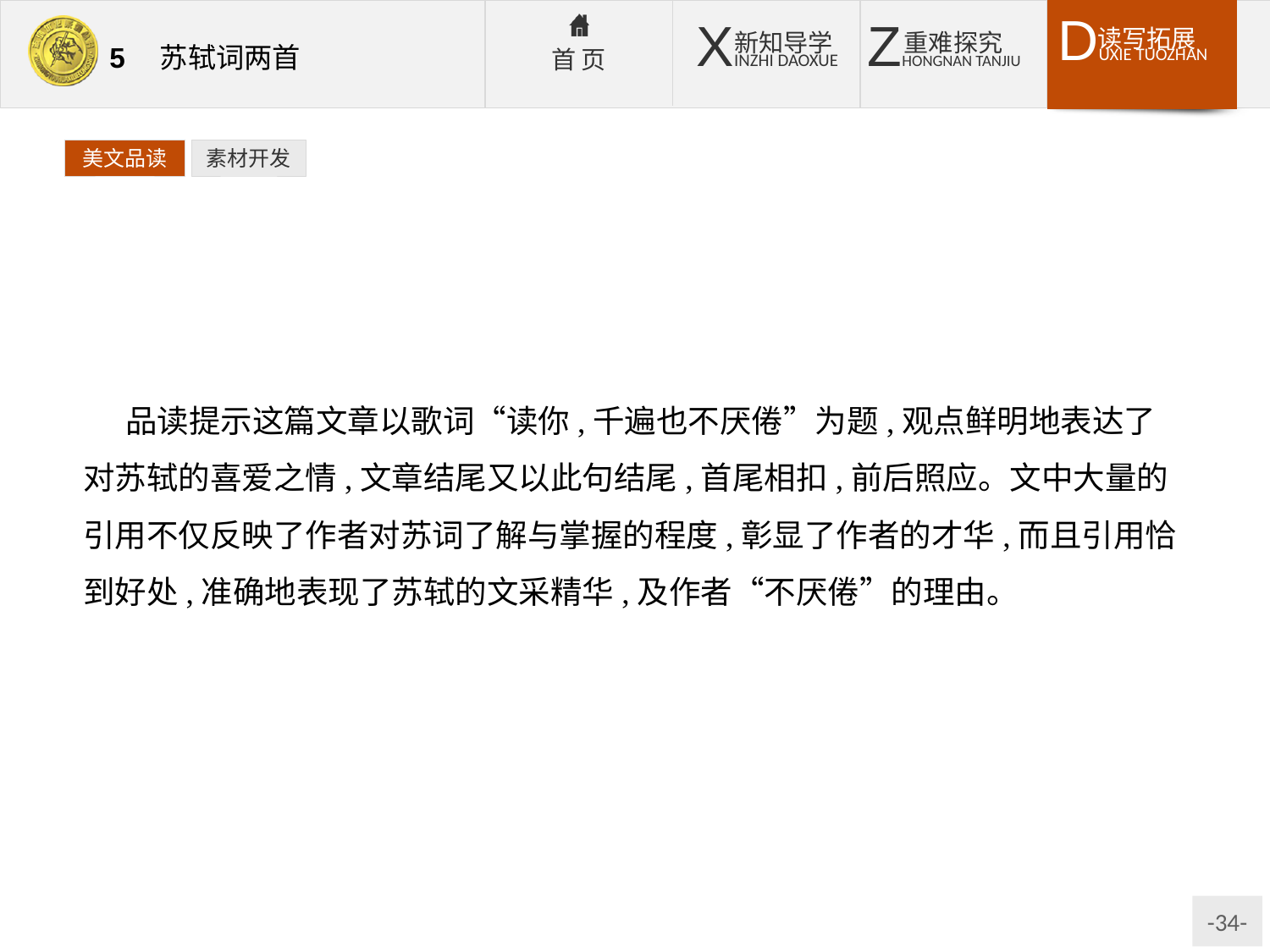

美文品读
素材开发
品读提示这篇文章以歌词“读你,千遍也不厌倦”为题,观点鲜明地表达了对苏轼的喜爱之情,文章结尾又以此句结尾,首尾相扣,前后照应。文中大量的引用不仅反映了作者对苏词了解与掌握的程度,彰显了作者的才华,而且引用恰到好处,准确地表现了苏轼的文采精华,及作者“不厌倦”的理由。